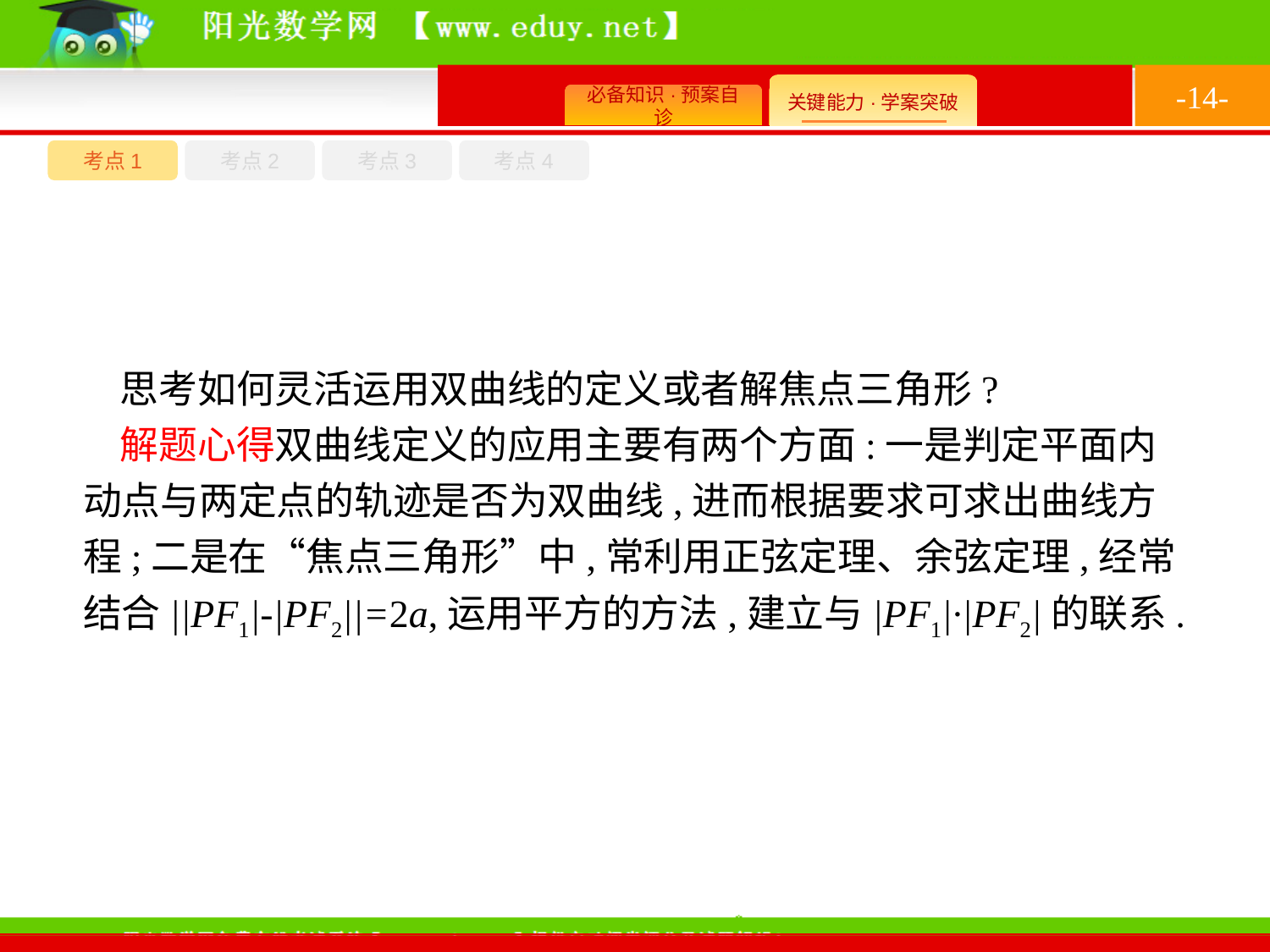

-14-
考点4
考点1
考点3
考点2
思考如何灵活运用双曲线的定义或者解焦点三角形?
解题心得双曲线定义的应用主要有两个方面:一是判定平面内动点与两定点的轨迹是否为双曲线,进而根据要求可求出曲线方程;二是在“焦点三角形”中,常利用正弦定理、余弦定理,经常结合||PF1|-|PF2||=2a,运用平方的方法,建立与|PF1|·|PF2|的联系.